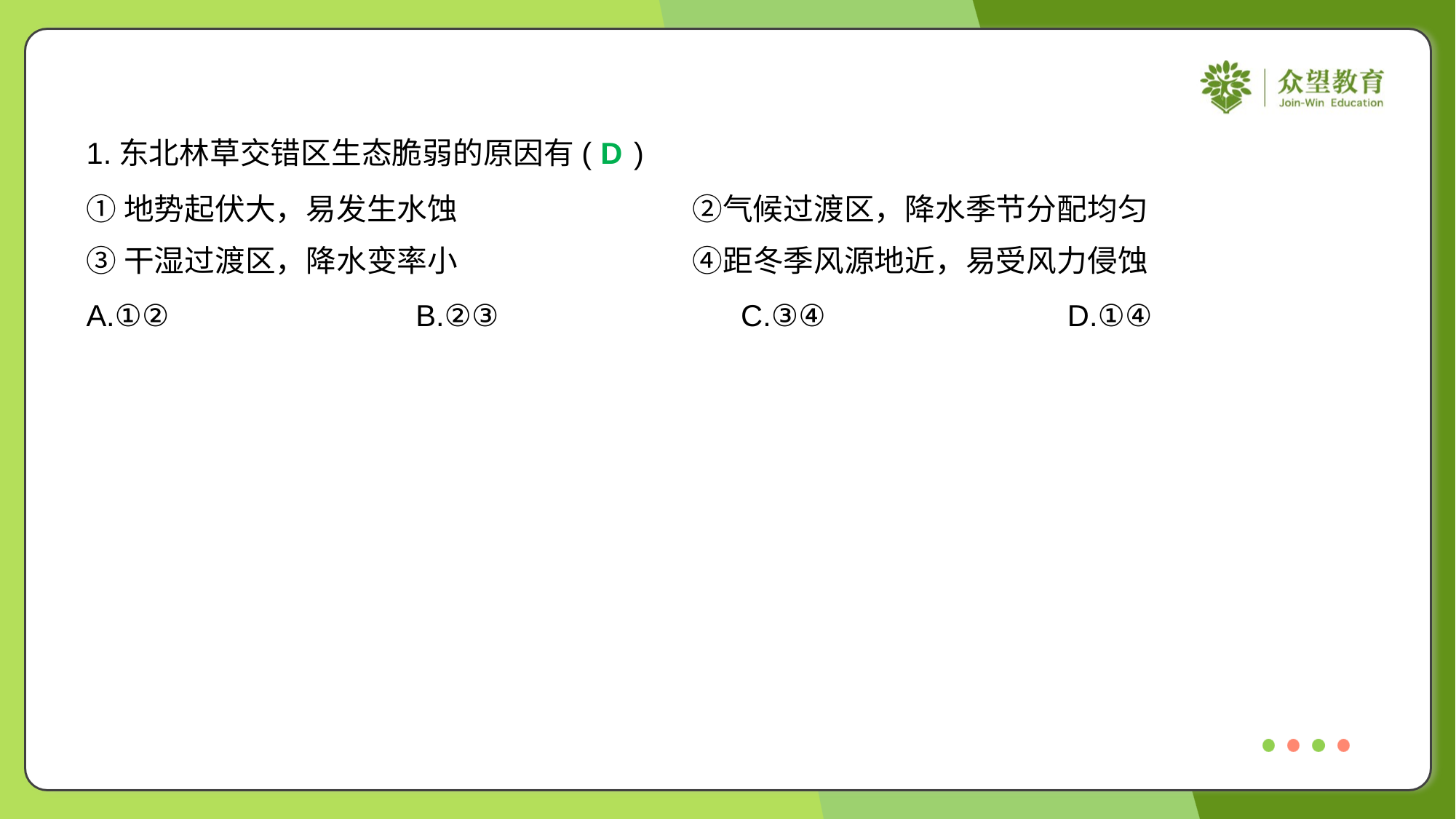

1.东北林草交错区生态脆弱的原因有(     )
D
①地势起伏大，易发生水蚀	②气候过渡区，降水季节分配均匀
③干湿过渡区，降水变率小	④距冬季风源地近，易受风力侵蚀
A.①②	B.②③	C.③④	D.①④